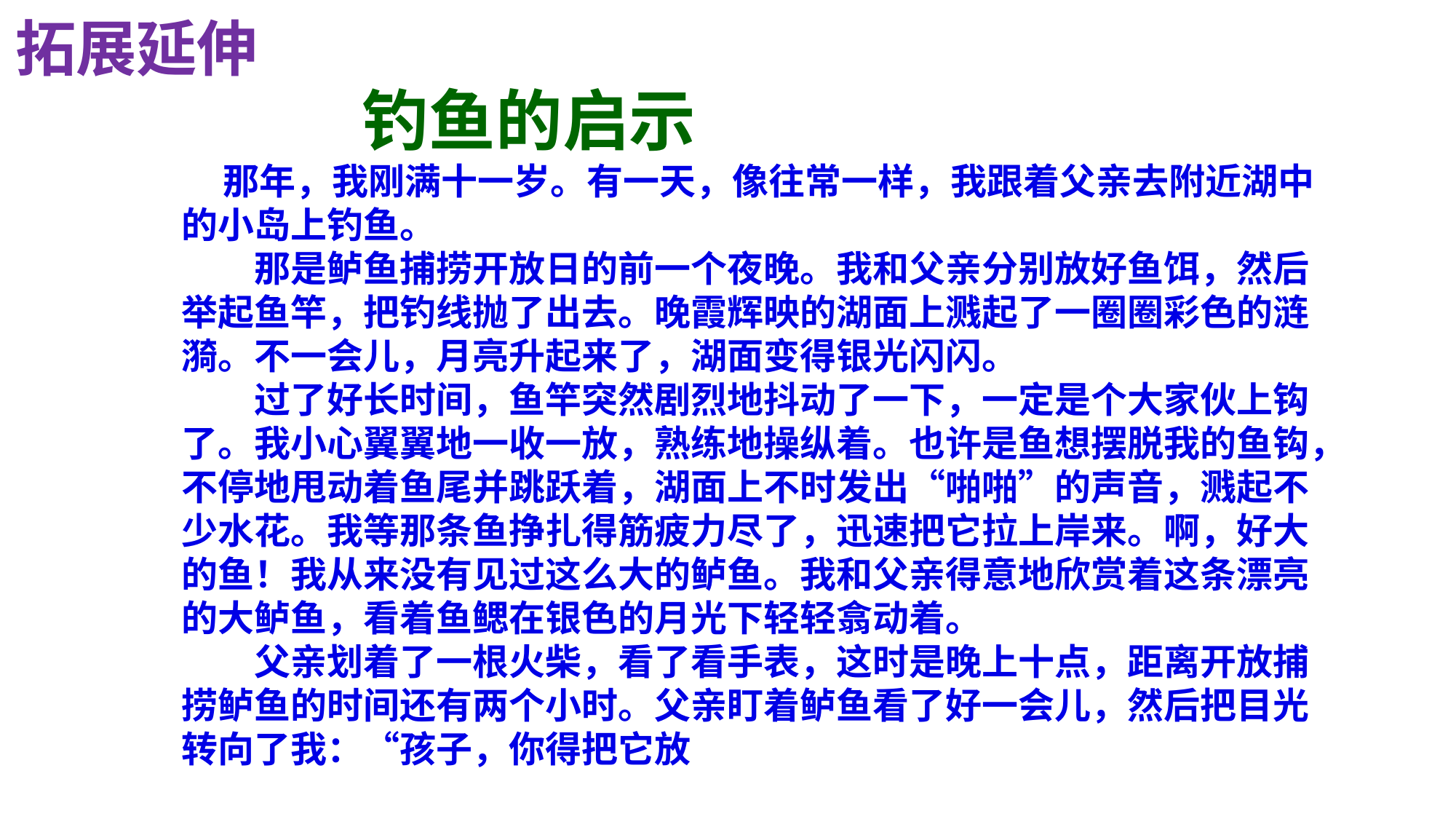

拓展延伸
                     钓鱼的启示
    那年，我刚满十一岁。有一天，像往常一样，我跟着父亲去附近湖中的小岛上钓鱼。
　　那是鲈鱼捕捞开放日的前一个夜晚。我和父亲分别放好鱼饵，然后举起鱼竿，把钓线抛了出去。晚霞辉映的湖面上溅起了一圈圈彩色的涟漪。不一会儿，月亮升起来了，湖面变得银光闪闪。
　　过了好长时间，鱼竿突然剧烈地抖动了一下，一定是个大家伙上钩了。我小心翼翼地一收一放，熟练地操纵着。也许是鱼想摆脱我的鱼钩，不停地甩动着鱼尾并跳跃着，湖面上不时发出“啪啪”的声音，溅起不少水花。我等那条鱼挣扎得筋疲力尽了，迅速把它拉上岸来。啊，好大的鱼！我从来没有见过这么大的鲈鱼。我和父亲得意地欣赏着这条漂亮的大鲈鱼，看着鱼鳃在银色的月光下轻轻翕动着。
　　父亲划着了一根火柴，看了看手表，这时是晚上十点，距离开放捕捞鲈鱼的时间还有两个小时。父亲盯着鲈鱼看了好一会儿，然后把目光转向了我：“孩子，你得把它放